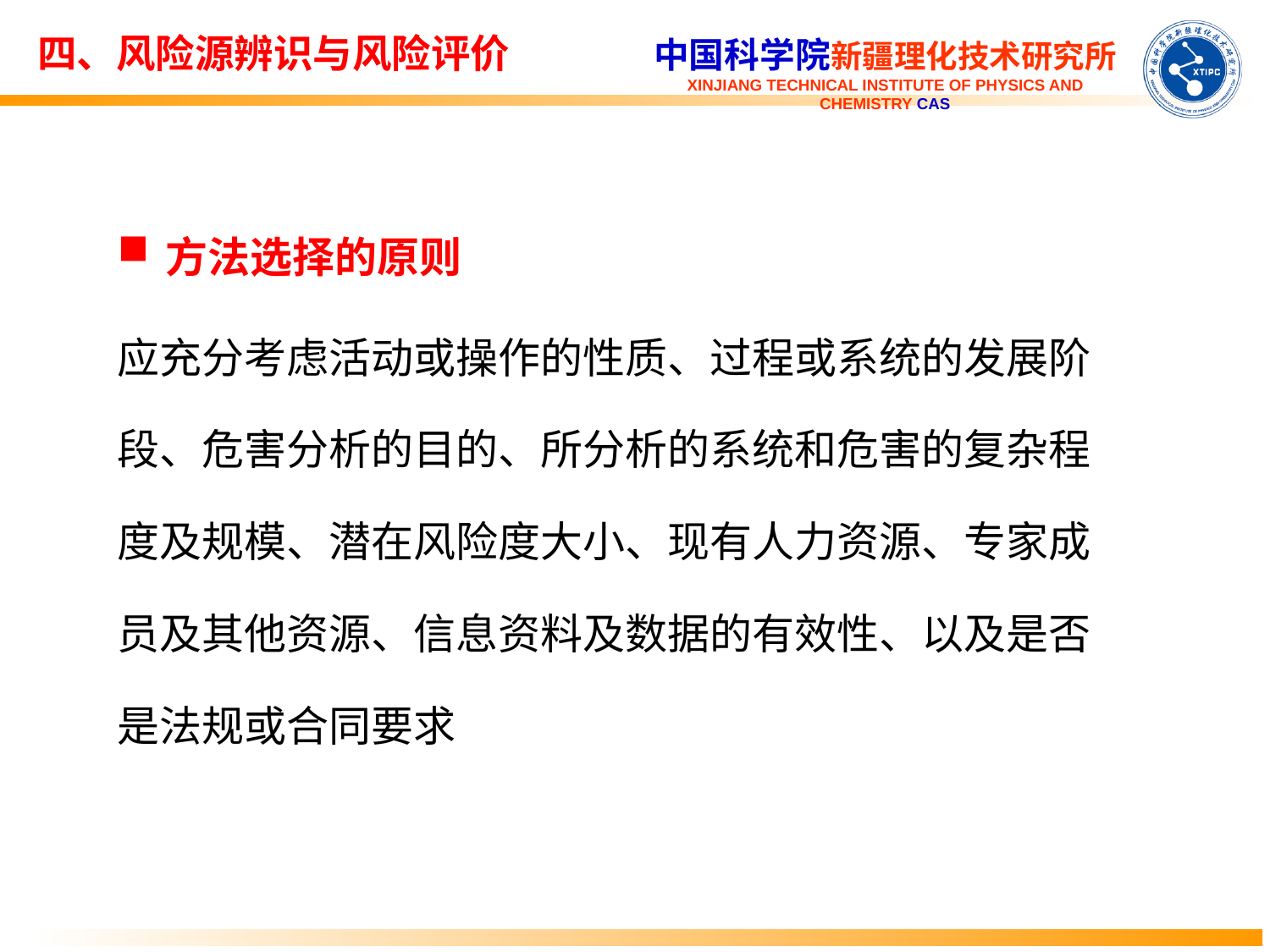

四、风险源辨识与风险评价
方法选择的原则
应充分考虑活动或操作的性质、过程或系统的发展阶段、危害分析的目的、所分析的系统和危害的复杂程度及规模、潜在风险度大小、现有人力资源、专家成员及其他资源、信息资料及数据的有效性、以及是否是法规或合同要求